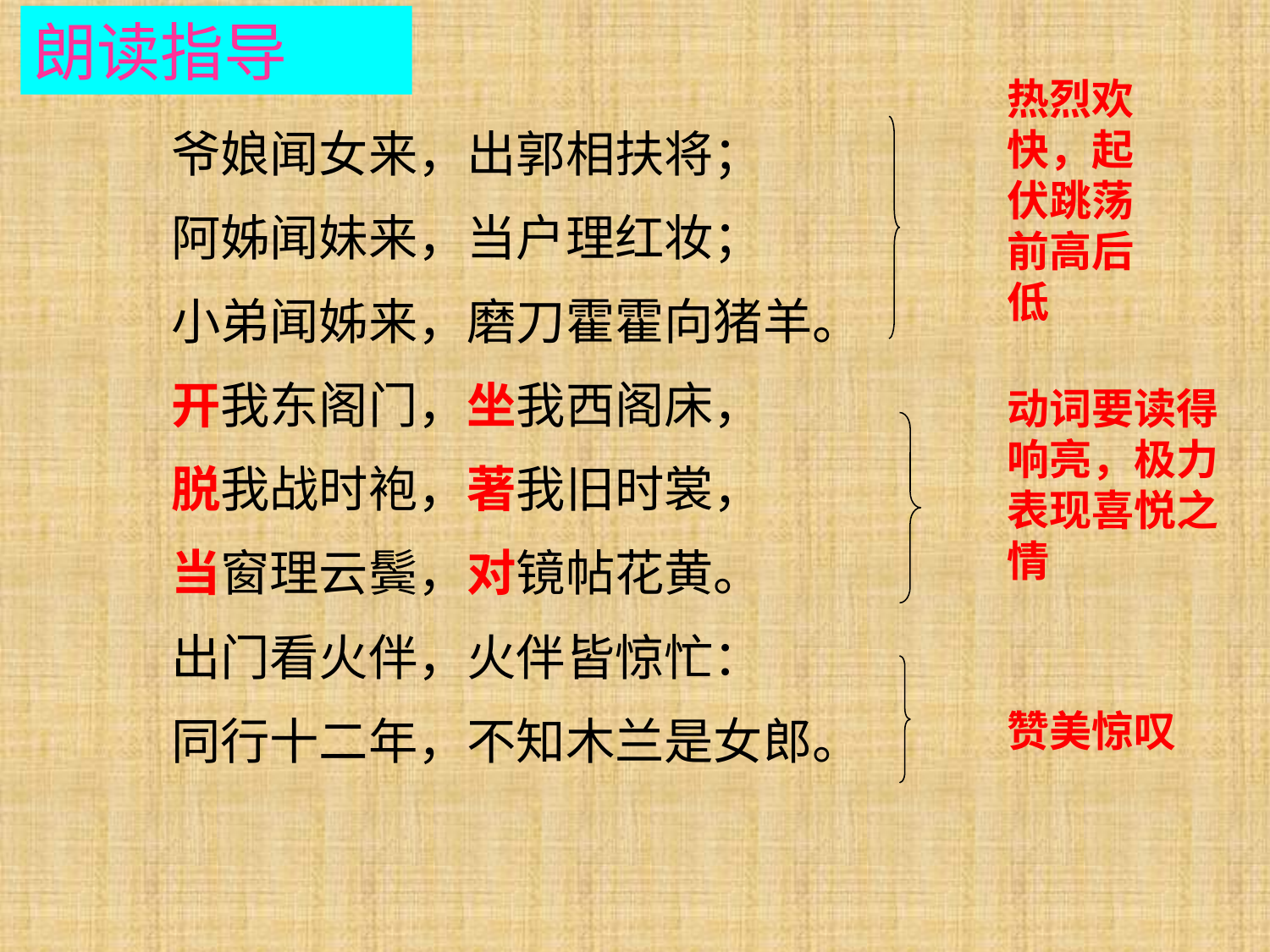

朗读指导
热烈欢快，起伏跳荡前高后低

爷娘闻女来，出郭相扶将；
阿姊闻妹来，当户理红妆；
小弟闻姊来，磨刀霍霍向猪羊。
开我东阁门，坐我西阁床，
脱我战时袍，著我旧时裳，
当窗理云鬓，对镜帖花黄。
出门看火伴，火伴皆惊忙：
同行十二年，不知木兰是女郎。

动词要读得响亮，极力表现喜悦之情

赞美惊叹